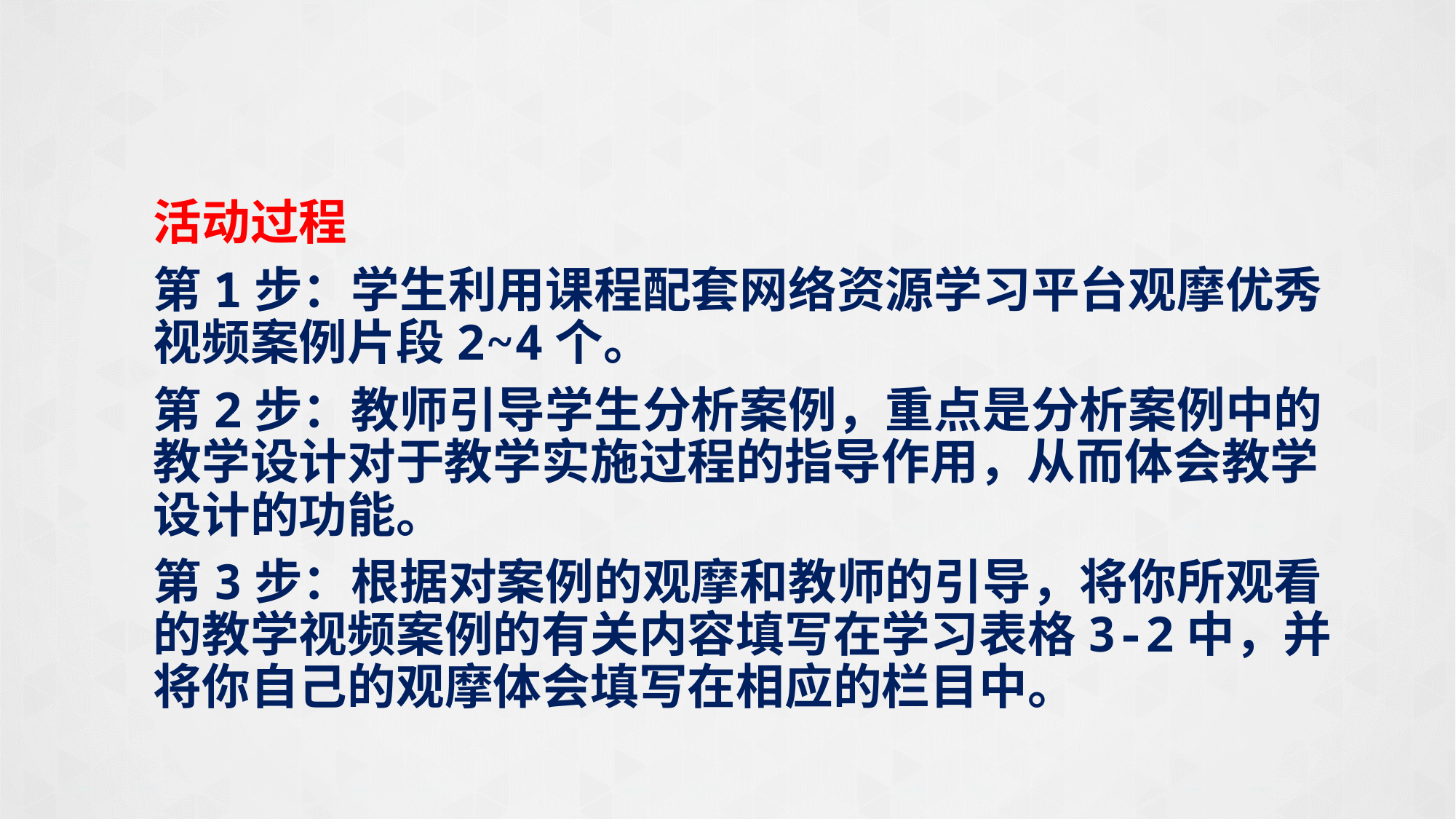

活动过程
第1步：学生利用课程配套网络资源学习平台观摩优秀视频案例片段2~4个。
第2步：教师引导学生分析案例，重点是分析案例中的教学设计对于教学实施过程的指导作用，从而体会教学设计的功能。
第3步：根据对案例的观摩和教师的引导，将你所观看的教学视频案例的有关内容填写在学习表格3-2中，并将你自己的观摩体会填写在相应的栏目中。